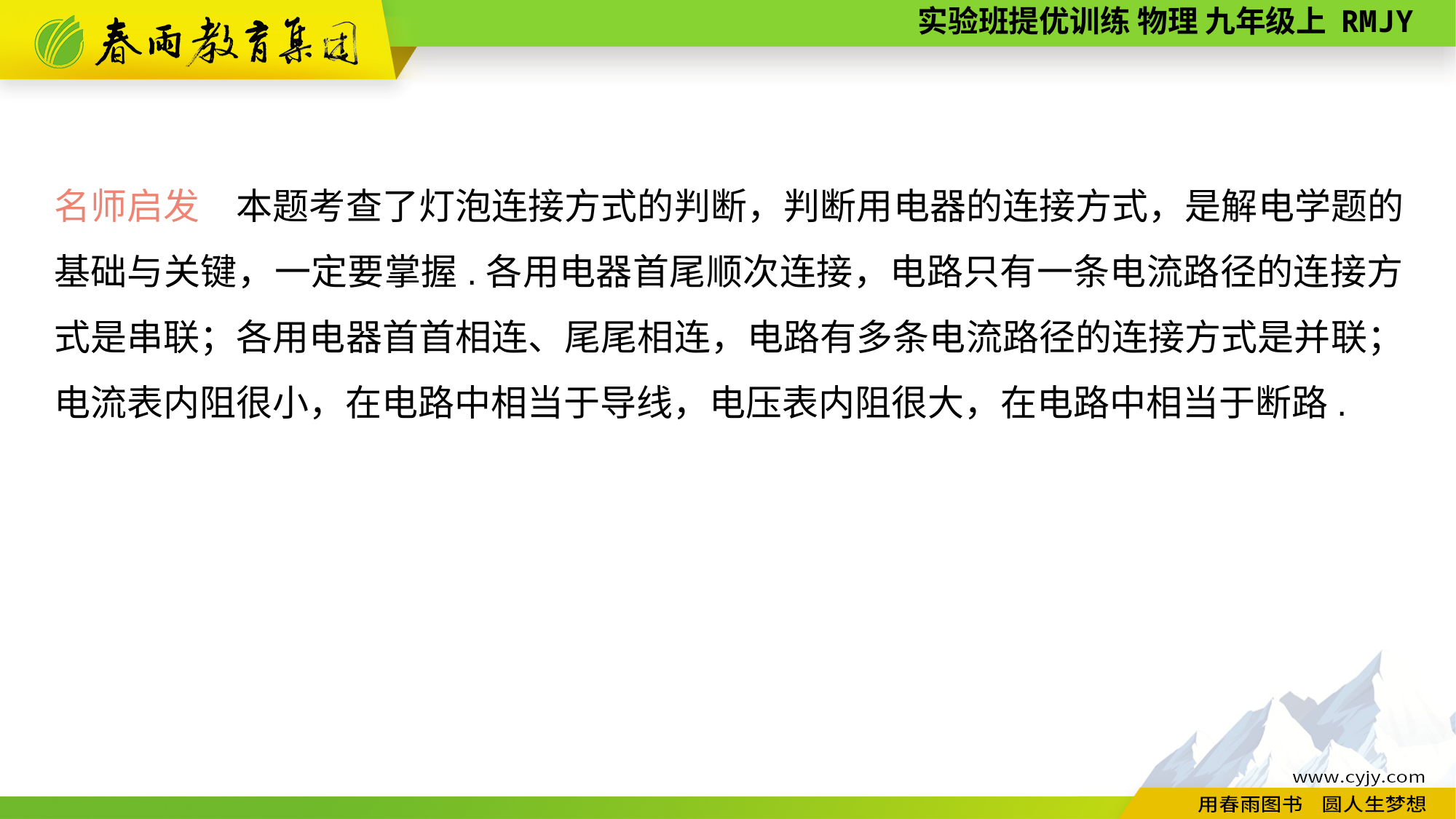

名师启发　本题考查了灯泡连接方式的判断，判断用电器的连接方式，是解电学题的基础与关键，一定要掌握.各用电器首尾顺次连接，电路只有一条电流路径的连接方式是串联；各用电器首首相连、尾尾相连，电路有多条电流路径的连接方式是并联；电流表内阻很小，在电路中相当于导线，电压表内阻很大，在电路中相当于断路.